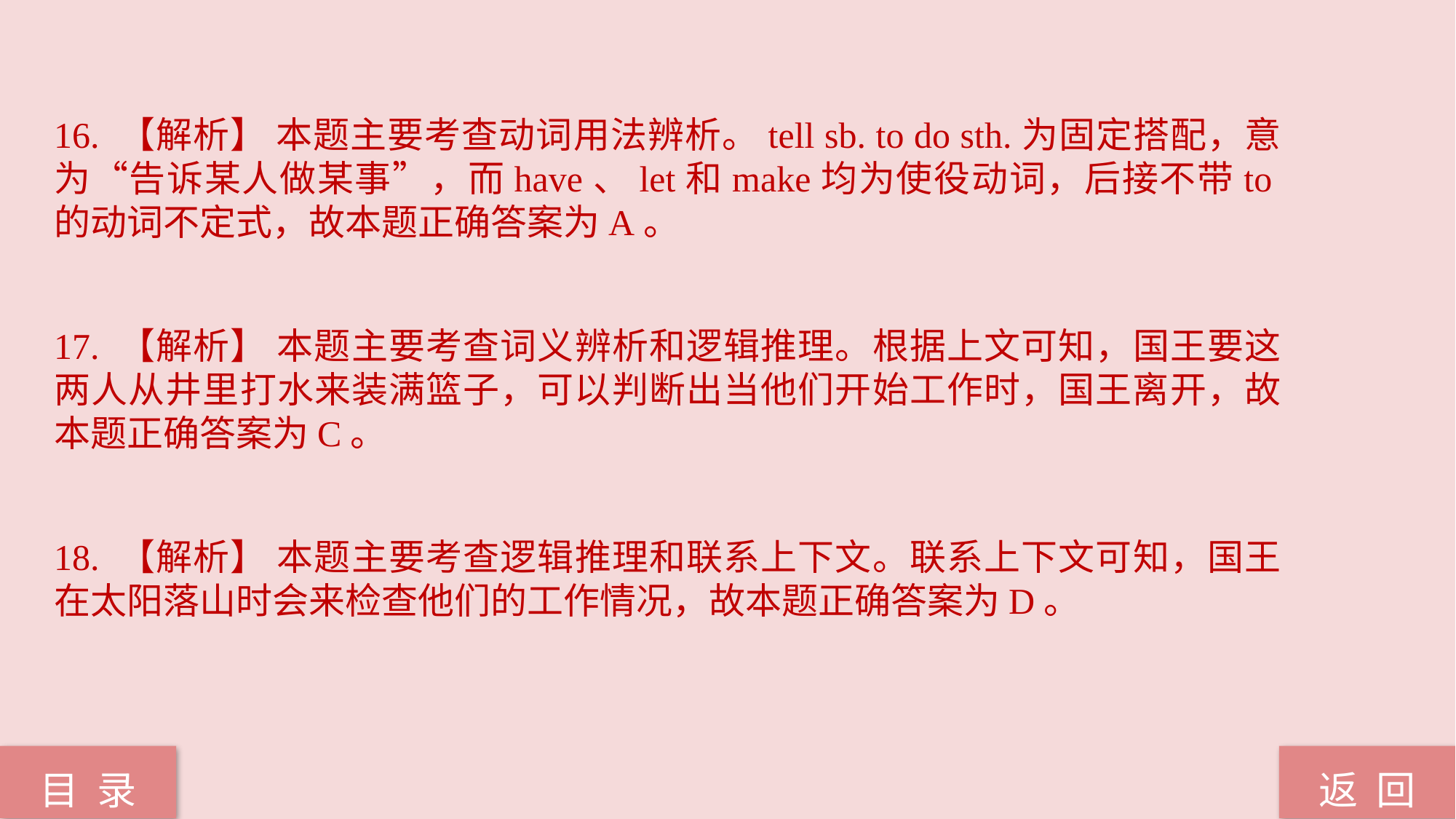

16. 【解析】 本题主要考查动词用法辨析。tell sb. to do sth.为固定搭配，意为“告诉某人做某事”，而have、let和make均为使役动词，后接不带to的动词不定式，故本题正确答案为A。

17. 【解析】 本题主要考查词义辨析和逻辑推理。根据上文可知，国王要这两人从井里打水来装满篮子，可以判断出当他们开始工作时，国王离开，故本题正确答案为C。

18. 【解析】 本题主要考查逻辑推理和联系上下文。联系上下文可知，国王在太阳落山时会来检查他们的工作情况，故本题正确答案为D。
返  回